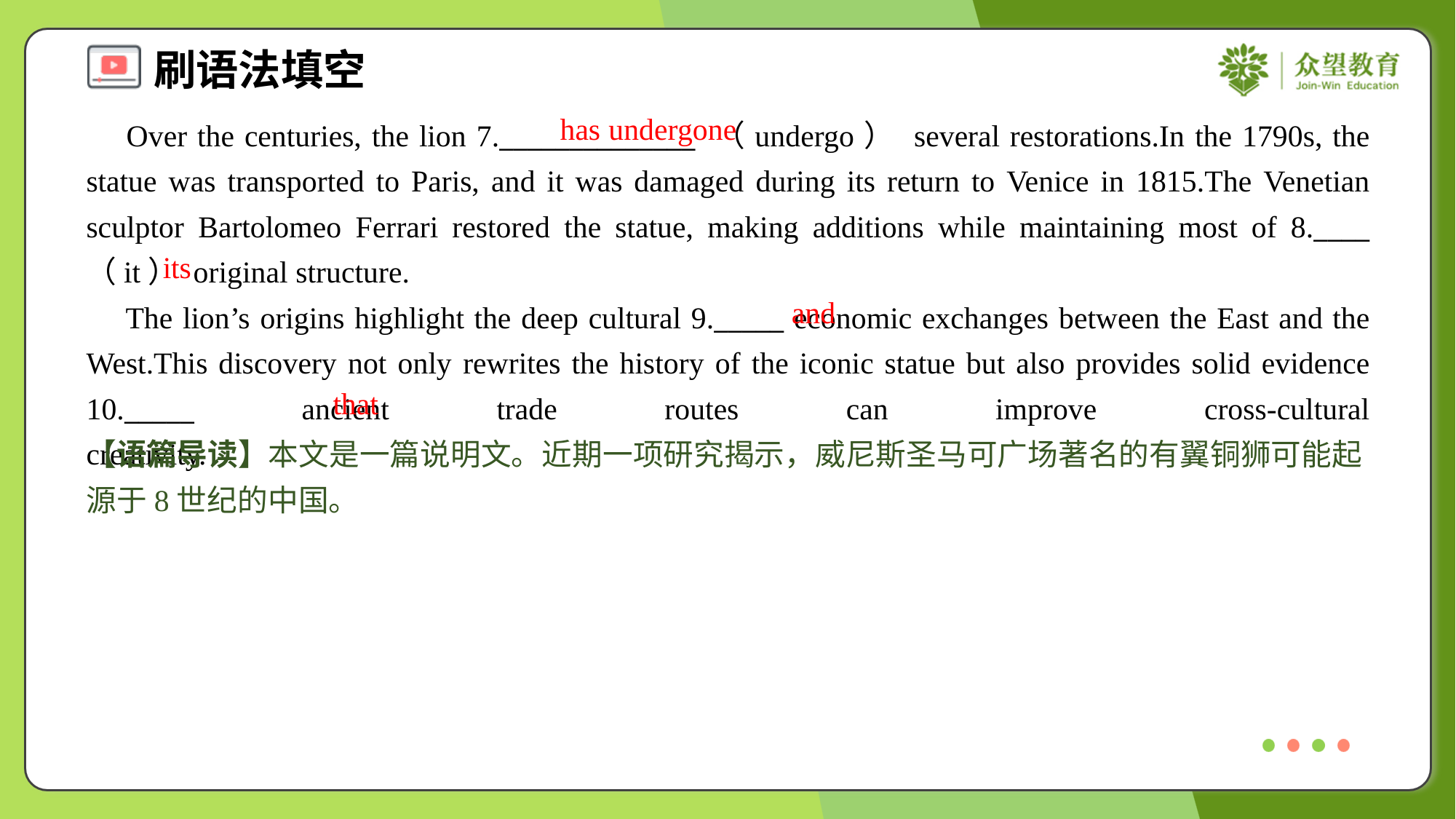

has undergone
    Over the centuries, the lion 7.______________ （undergo） several restorations.In the 1790s, the statue was transported to Paris, and it was damaged during its return to Venice in 1815.The Venetian sculptor Bartolomeo Ferrari restored the statue, making additions while maintaining most of 8.____ （it） original structure.
    The lion’s origins highlight the deep cultural 9._____ economic exchanges between the East and the West.This discovery not only rewrites the history of the iconic statue but also provides solid evidence 10._____ ancient trade routes can improve cross-cultural creativity.#1.4
its
and
that
【语篇导读】本文是一篇说明文。近期一项研究揭示，威尼斯圣马可广场著名的有翼铜狮可能起源于8世纪的中国。